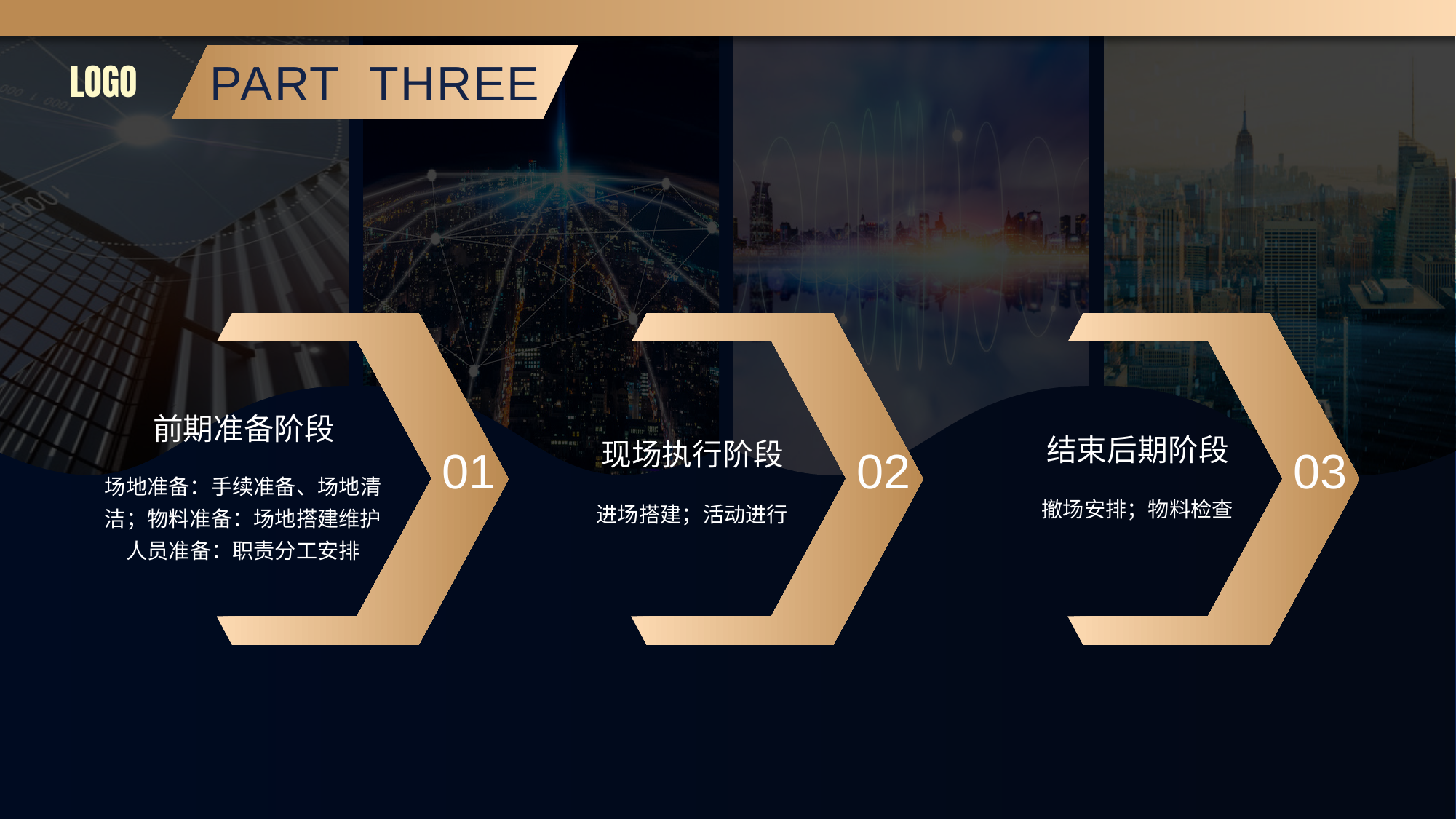

PART  THREE
LOGO

前期准备阶段
结束后期阶段
01
现场执行阶段
02
03
场地准备：手续准备、场地清洁；物料准备：场地搭建维护
人员准备：职责分工安排
撤场安排；物料检查
进场搭建；活动进行